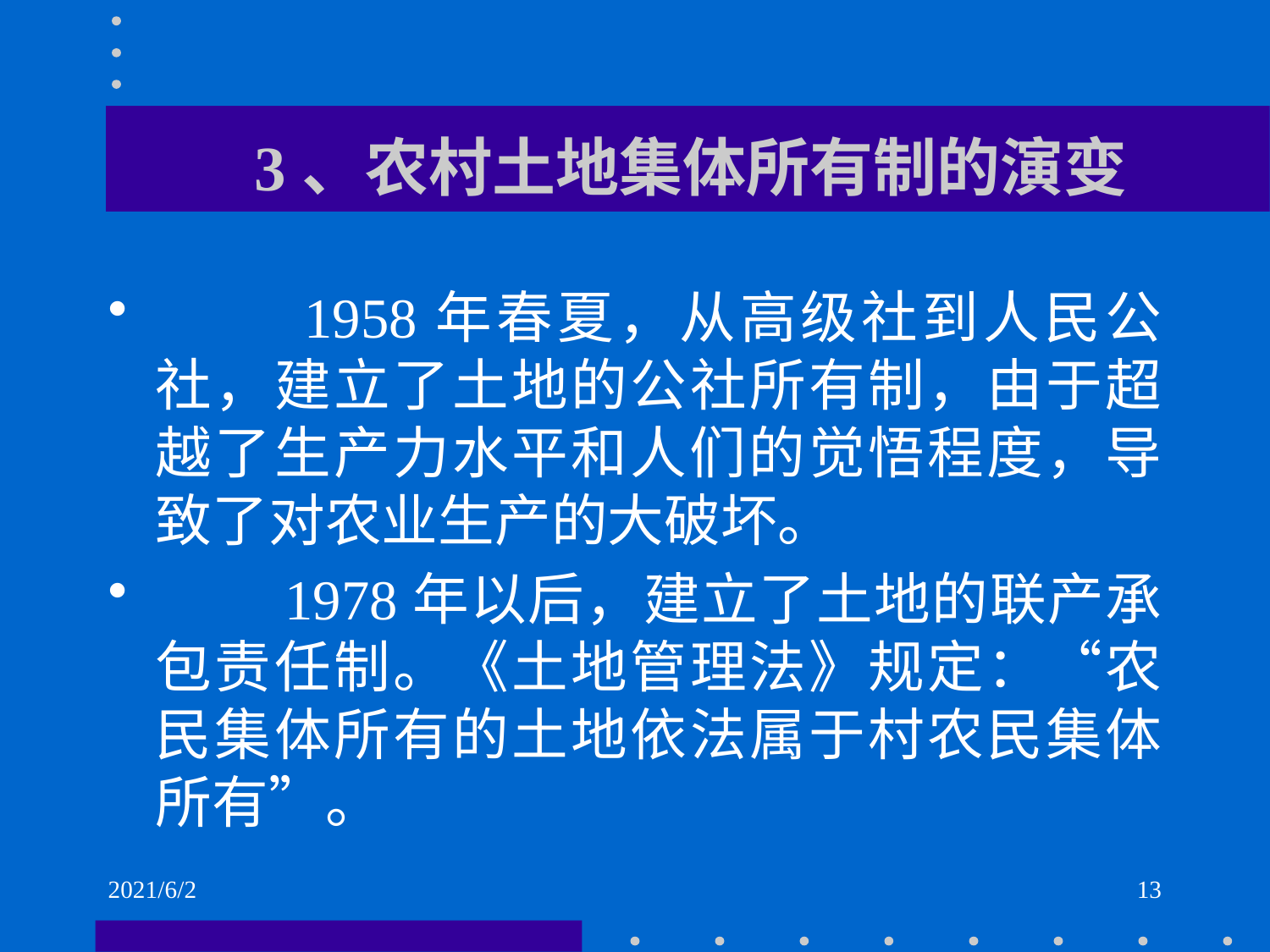

# 3、农村土地集体所有制的演变
        1958年春夏，从高级社到人民公社，建立了土地的公社所有制，由于超越了生产力水平和人们的觉悟程度，导致了对农业生产的大破坏。
　　1978年以后，建立了土地的联产承包责任制。《土地管理法》规定：“农民集体所有的土地依法属于村农民集体所有”。

2021/6/2
13